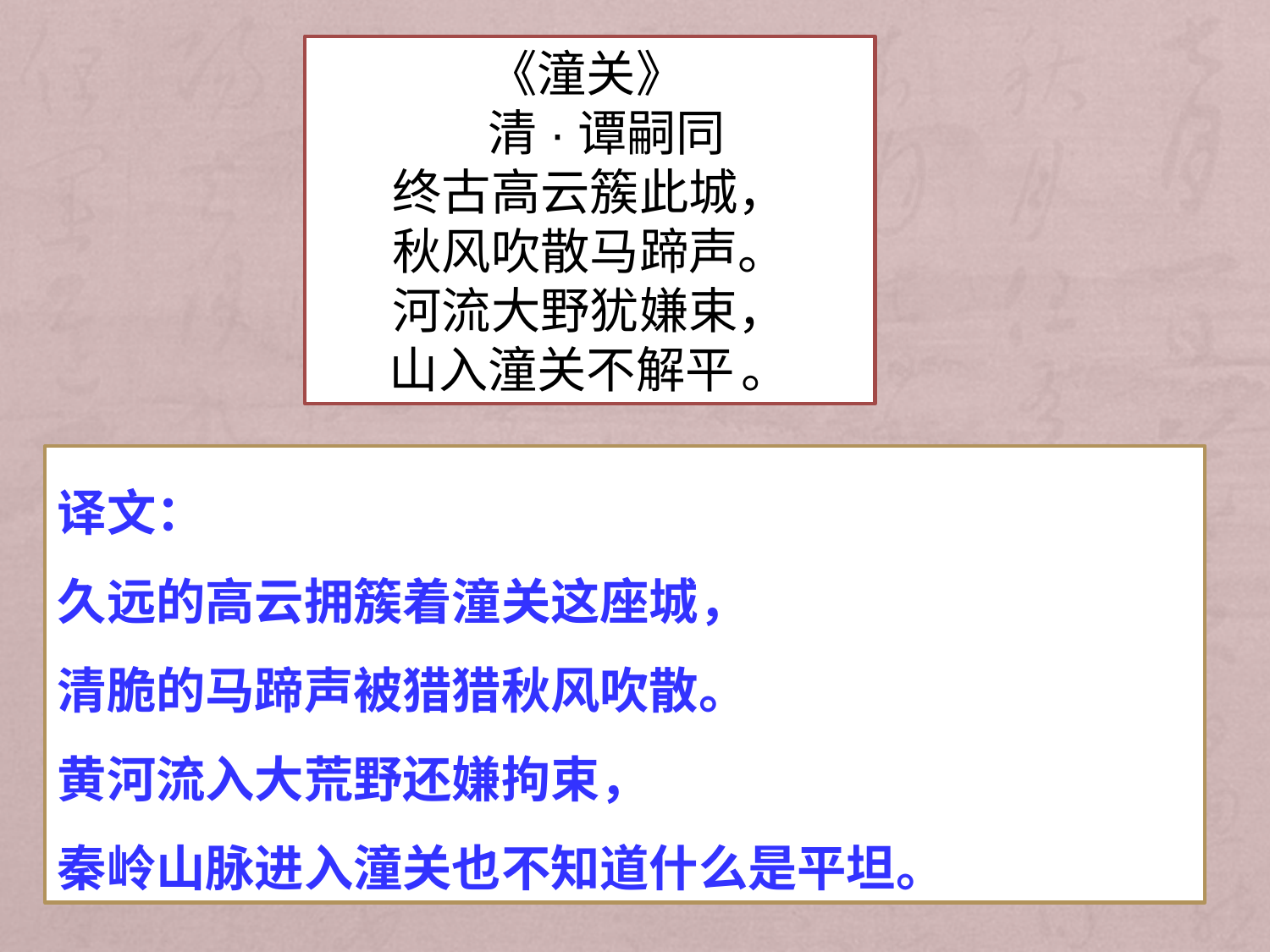

《潼关》
  清·谭嗣同
终古高云簇此城，
秋风吹散马蹄声。
河流大野犹嫌束，
山入潼关不解平 。
译文：
久远的高云拥簇着潼关这座城，
清脆的马蹄声被猎猎秋风吹散。
黄河流入大荒野还嫌拘束，
秦岭山脉进入潼关也不知道什么是平坦。